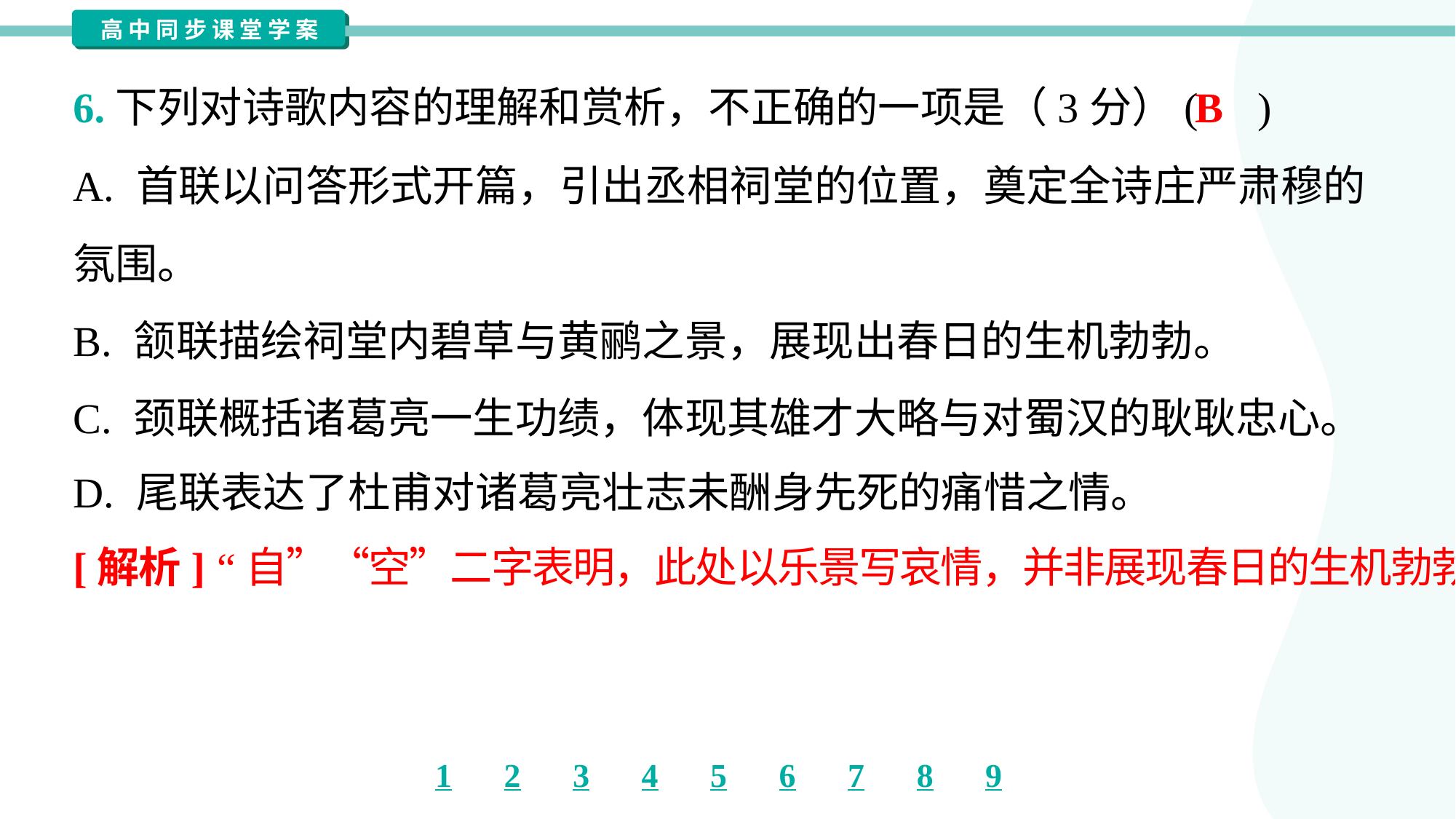

B
6.下列对诗歌内容的理解和赏析，不正确的一项是（3分）(     )
A. 首联以问答形式开篇，引出丞相祠堂的位置，奠定全诗庄严肃穆的
氛围。
B. 颔联描绘祠堂内碧草与黄鹂之景，展现出春日的生机勃勃。
C. 颈联概括诸葛亮一生功绩，体现其雄才大略与对蜀汉的耿耿忠心。
D. 尾联表达了杜甫对诸葛亮壮志未酬身先死的痛惜之情。
[解析] “自”“空”二字表明，此处以乐景写哀情，并非展现春日的生机勃勃。